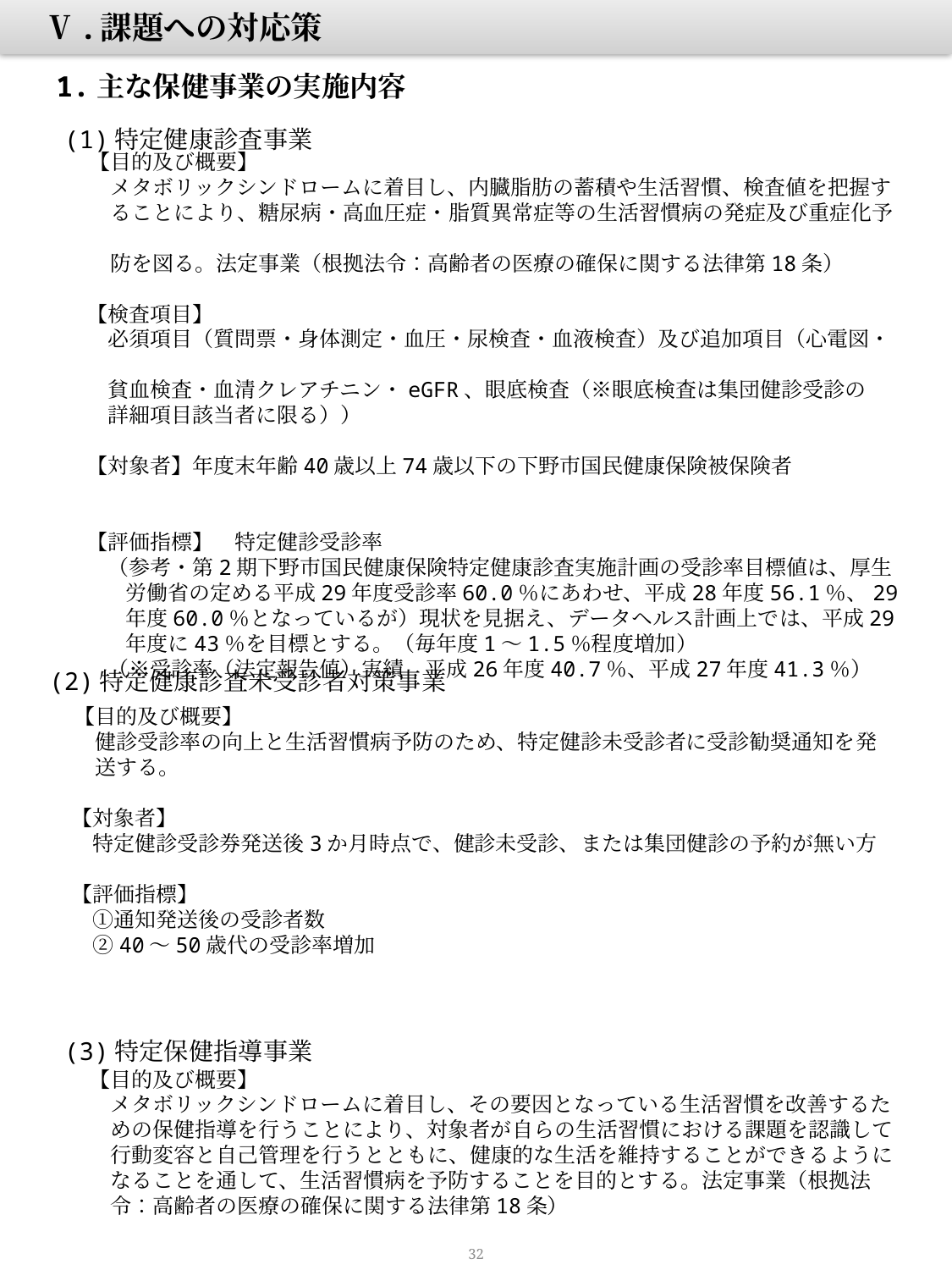

Ⅴ.課題への対応策
1.主な保健事業の実施内容
(1)特定健康診査事業
【目的及び概要】
　メタボリックシンドロームに着目し、内臓脂肪の蓄積や生活習慣、検査値を把握す
　ることにより、糖尿病・高血圧症・脂質異常症等の生活習慣病の発症及び重症化予
　防を図る。法定事業（根拠法令：高齢者の医療の確保に関する法律第18条）

　【検査項目】
　　必須項目（質問票・身体測定・血圧・尿検査・血液検査）及び追加項目（心電図・
　　貧血検査・血清クレアチニン・eGFR、眼底検査（※眼底検査は集団健診受診の
　　詳細項目該当者に限る））

　【対象者】年度末年齢40歳以上74歳以下の下野市国民健康保険被保険者

　【評価指標】　特定健診受診率
　　（参考・第2期下野市国民健康保険特定健康診査実施計画の受診率目標値は、厚生労働省の定める平成29年度受診率60.0％にあわせ、平成28年度56.1％、29年度60.0％となっているが）現状を見据え、データヘルス計画上では、平成29年度に43％を目標とする。（毎年度1～1.5％程度増加）
　　（※受診率（法定報告値）実績　平成26年度40.7％、平成27年度41.3％）
(2)特定健康診査未受診者対策事業
【目的及び概要】
　健診受診率の向上と生活習慣病予防のため、特定健診未受診者に受診勧奨通知を発
　送する。

　【対象者】
　　特定健診受診券発送後3か月時点で、健診未受診、または集団健診の予約が無い方

　【評価指標】
　　①通知発送後の受診者数
　　②40～50歳代の受診率増加

(3)特定保健指導事業
【目的及び概要】
　メタボリックシンドロームに着目し、その要因となっている生活習慣を改善するた
　めの保健指導を行うことにより、対象者が自らの生活習慣における課題を認識して
　行動変容と自己管理を行うとともに、健康的な生活を維持することができるように
　なることを通して、生活習慣病を予防することを目的とする。法定事業（根拠法
　令：高齢者の医療の確保に関する法律第18条）
32